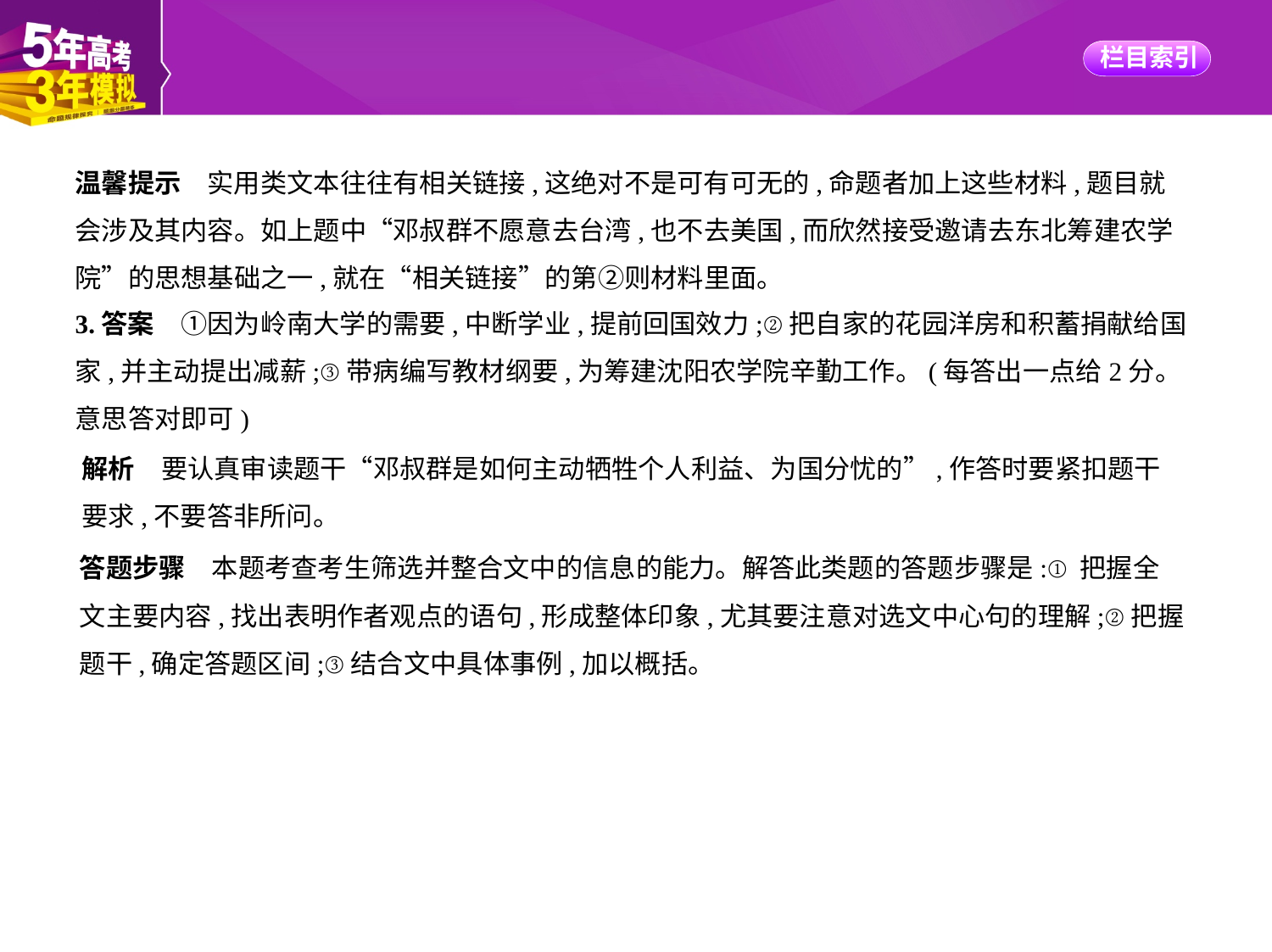

温馨提示　实用类文本往往有相关链接,这绝对不是可有可无的,命题者加上这些材料,题目就
会涉及其内容。如上题中“邓叔群不愿意去台湾,也不去美国,而欣然接受邀请去东北筹建农学
院”的思想基础之一,就在“相关链接”的第②则材料里面。
3.答案　①因为岭南大学的需要,中断学业,提前回国效力;②把自家的花园洋房和积蓄捐献给国
家,并主动提出减薪;③带病编写教材纲要,为筹建沈阳农学院辛勤工作。(每答出一点给2分。
意思答对即可)
解析　要认真审读题干“邓叔群是如何主动牺牲个人利益、为国分忧的”,作答时要紧扣题干
要求,不要答非所问。
答题步骤　本题考查考生筛选并整合文中的信息的能力。解答此类题的答题步骤是:①把握全
文主要内容,找出表明作者观点的语句,形成整体印象,尤其要注意对选文中心句的理解;②把握
题干,确定答题区间;③结合文中具体事例,加以概括。